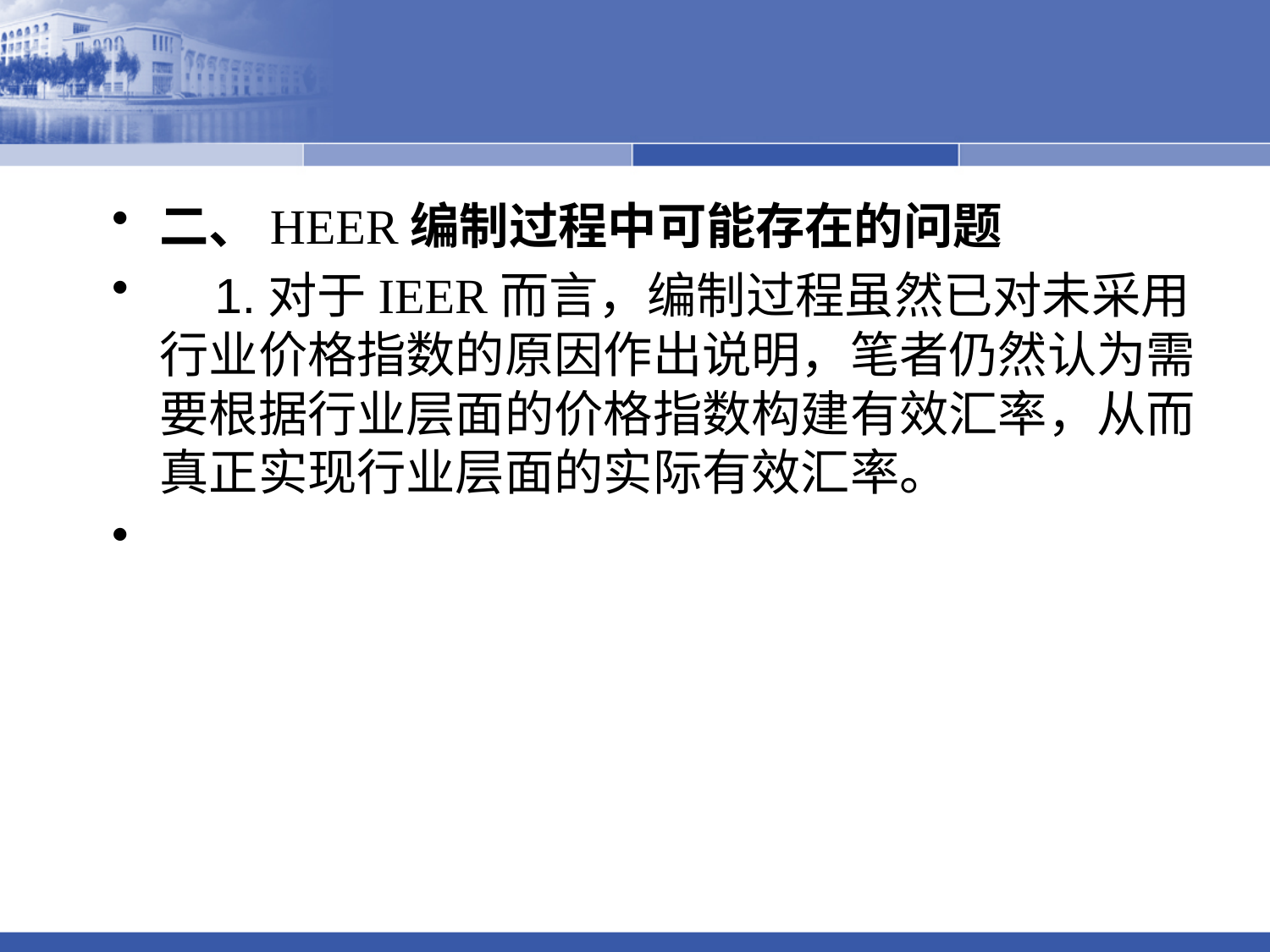

#
二、HEER编制过程中可能存在的问题
    1.对于IEER而言，编制过程虽然已对未采用行业价格指数的原因作出说明，笔者仍然认为需要根据行业层面的价格指数构建有效汇率，从而真正实现行业层面的实际有效汇率。